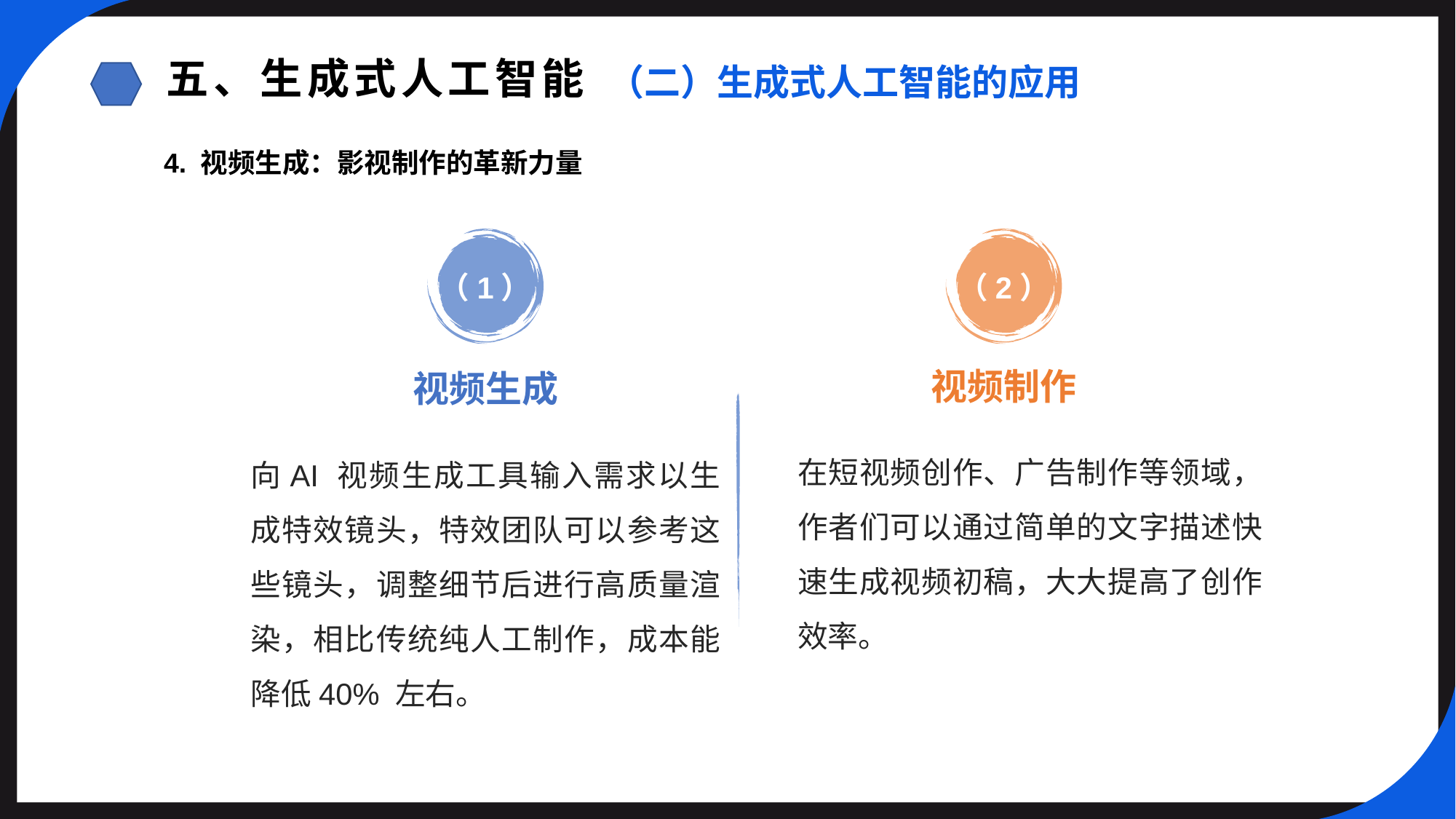

五、生成式人工智能
（二）生成式人工智能的应用
4. 视频生成：影视制作的革新力量
（1）
（2）
视频制作
视频生成

在短视频创作、广告制作等领域，作者们可以通过简单的文字描述快速生成视频初稿，大大提高了创作效率。
向AI 视频生成工具输入需求以生成特效镜头，特效团队可以参考这些镜头，调整细节后进行高质量渲染，相比传统纯人工制作，成本能降低40% 左右。